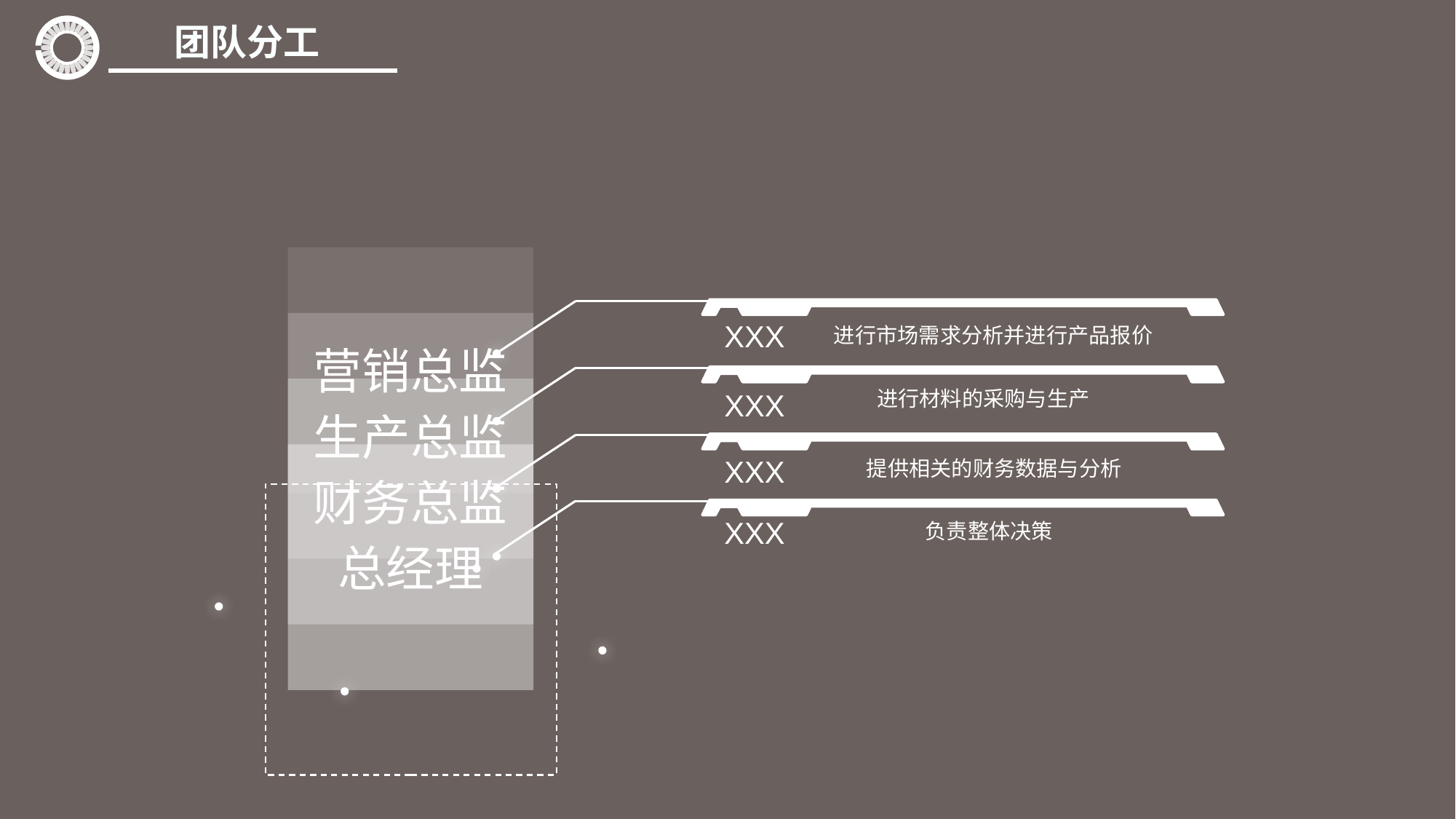

团队分工
营销总监

XXX
生产总监
进行市场需求分析并进行产品报价

财务总监
进行材料的采购与生产
XXX

总经理
XXX
提供相关的财务数据与分析

XXX
负责整体决策